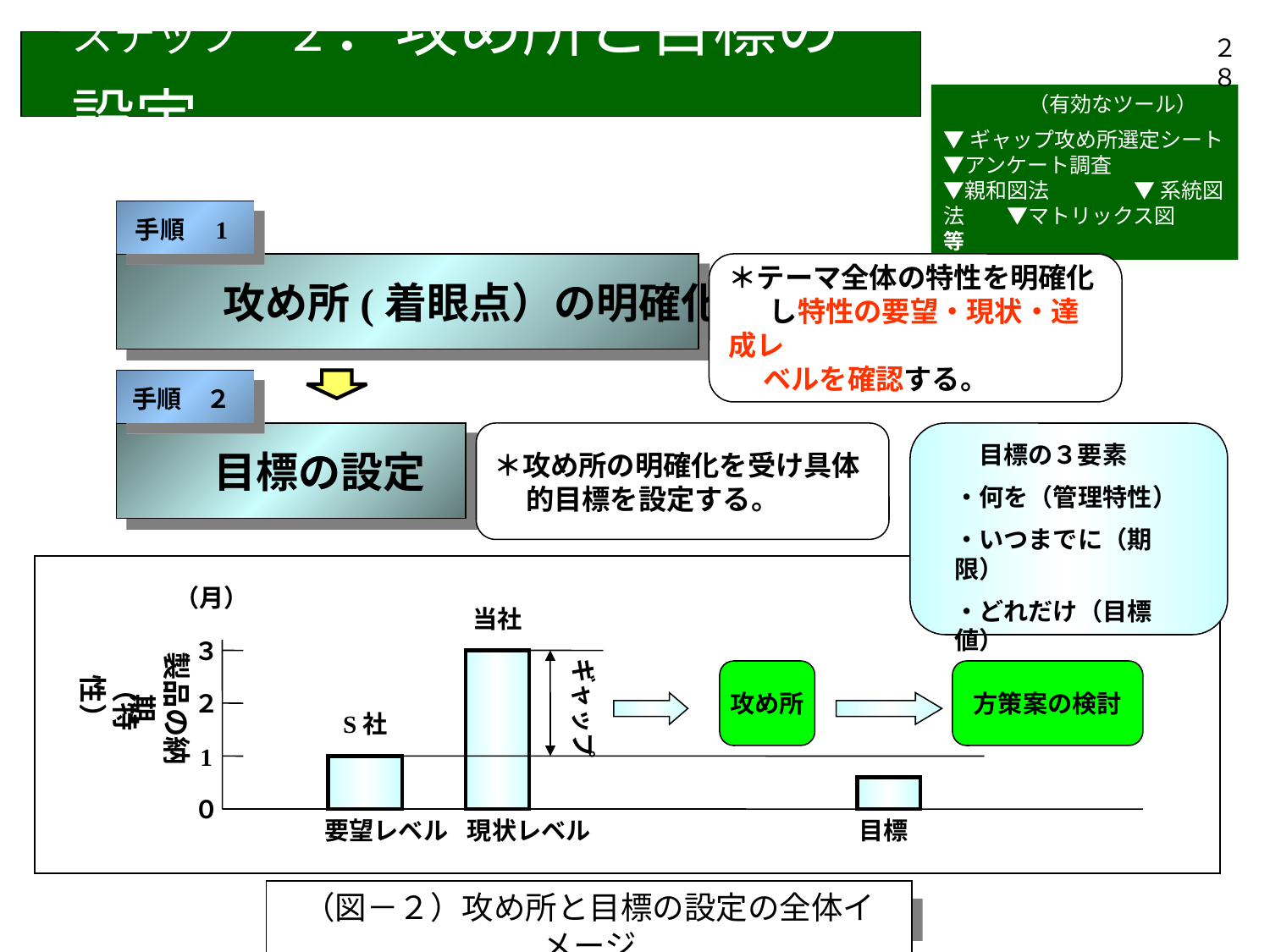

２８

ステップ　２．攻め所と目標の設定
　　　　（有効なツール）
▼ギャップ攻め所選定シート
▼アンケート調査　　
▼親和図法　　　　▼ 系統図法　　▼マトリックス図　　等

手順　1
　　 攻め所(着眼点）の明確化
＊テーマ全体の特性を明確化
 　 し特性の要望・現状・達成レ
　 ベルを確認する。

手順　２

　　目標の設定
＊攻め所の明確化を受け具体
     的目標を設定する。

・何を（管理特性）
・いつまでに（期限）
・どれだけ（目標値）
目標の３要素

（月）
当社
製品の納期
３

ギャップ
（特性）

攻め所
方策案の検討
２

S社

1

０

要望レベル
現状レベル
目標
（図－２）攻め所と目標の設定の全体イメージ